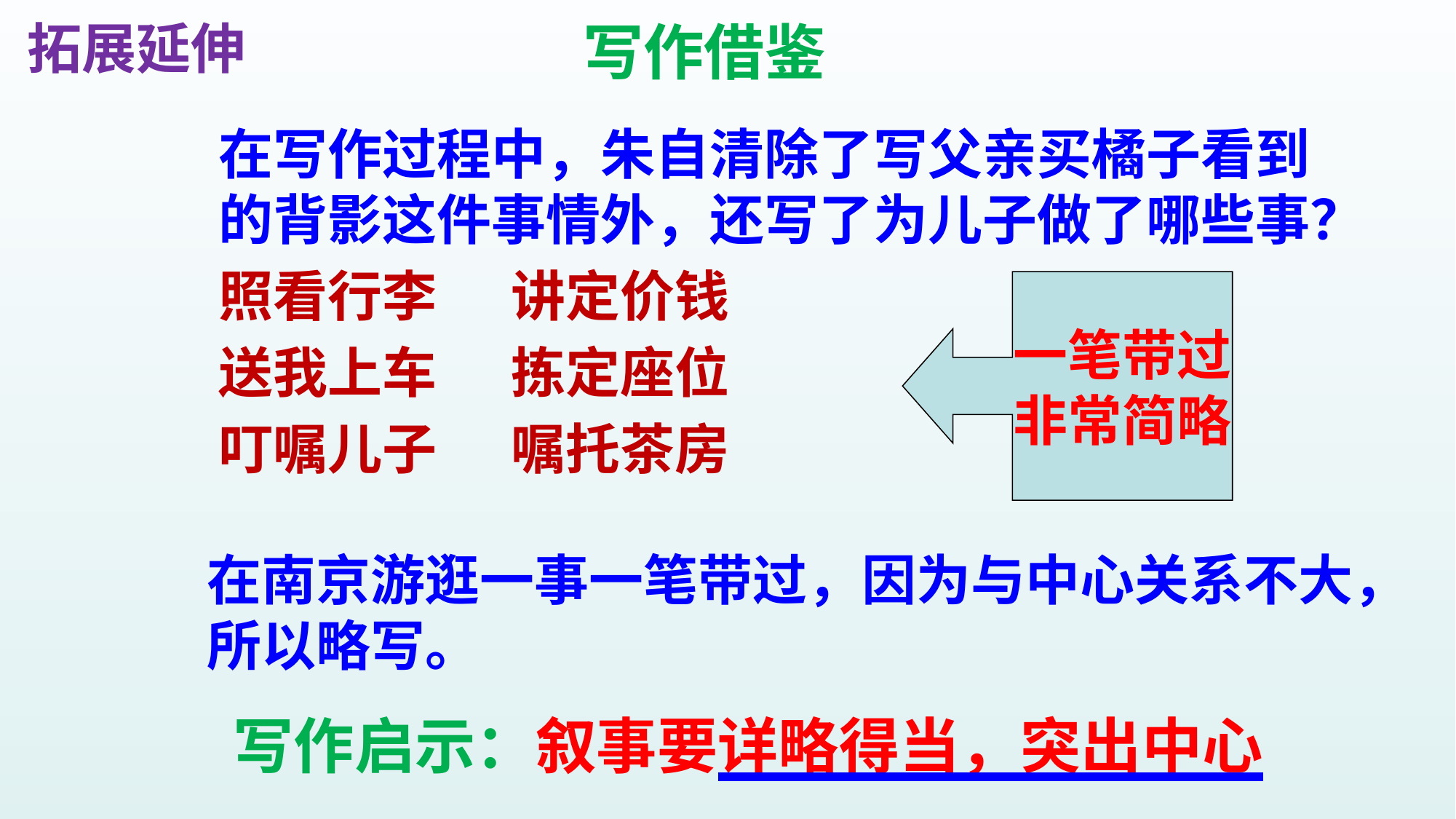

拓展延伸
写作借鉴
在写作过程中，朱自清除了写父亲买橘子看到的背影这件事情外，还写了为儿子做了哪些事？
照看行李      讲定价钱
送我上车      拣定座位
叮嘱儿子      嘱托茶房
一笔带过
非常简略
在南京游逛一事一笔带过，因为与中心关系不大，所以略写。
写作启示：叙事要详略得当，突出中心